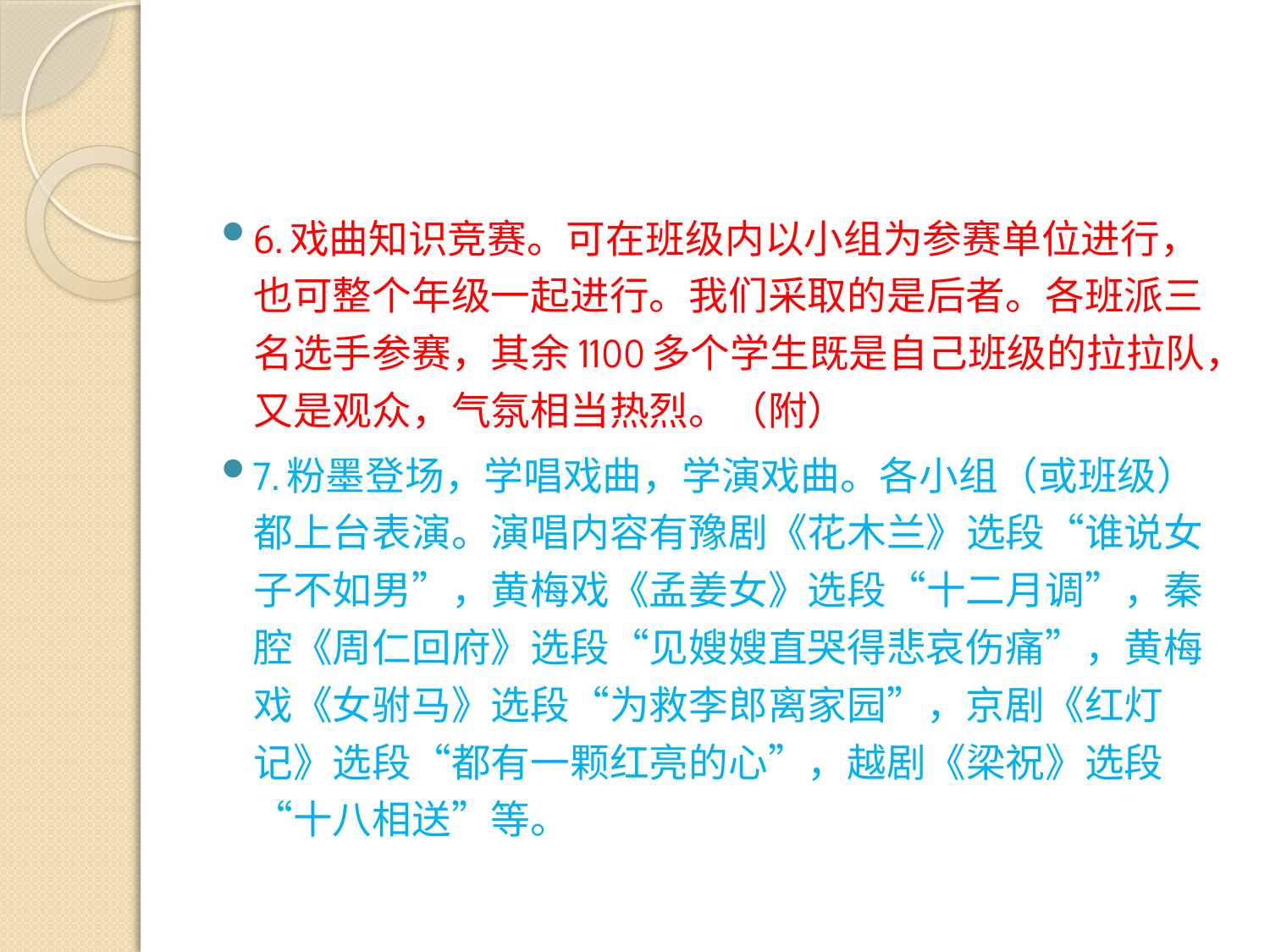

#
6.戏曲知识竞赛。可在班级内以小组为参赛单位进行，也可整个年级一起进行。我们采取的是后者。各班派三名选手参赛，其余1100多个学生既是自己班级的拉拉队，又是观众，气氛相当热烈。（附）
7.粉墨登场，学唱戏曲，学演戏曲。各小组（或班级）都上台表演。演唱内容有豫剧《花木兰》选段“谁说女子不如男”，黄梅戏《孟姜女》选段“十二月调”，秦腔《周仁回府》选段“见嫂嫂直哭得悲哀伤痛”，黄梅戏《女驸马》选段“为救李郎离家园”，京剧《红灯记》选段“都有一颗红亮的心”，越剧《梁祝》选段“十八相送”等。